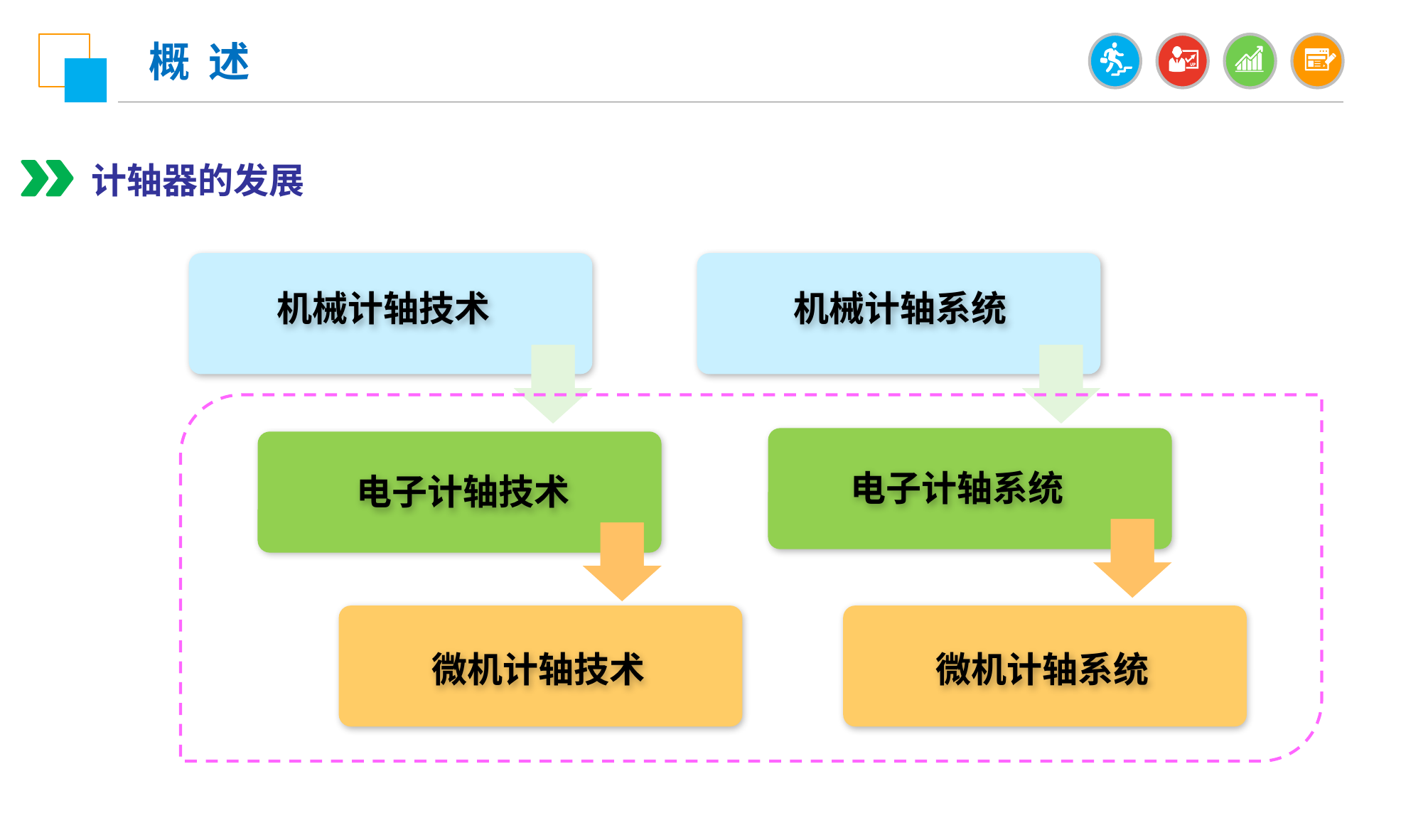

概  述
计轴器的发展

机械计轴技术

机械计轴系统

电子计轴系统

电子计轴技术

微机计轴技术

微机计轴系统